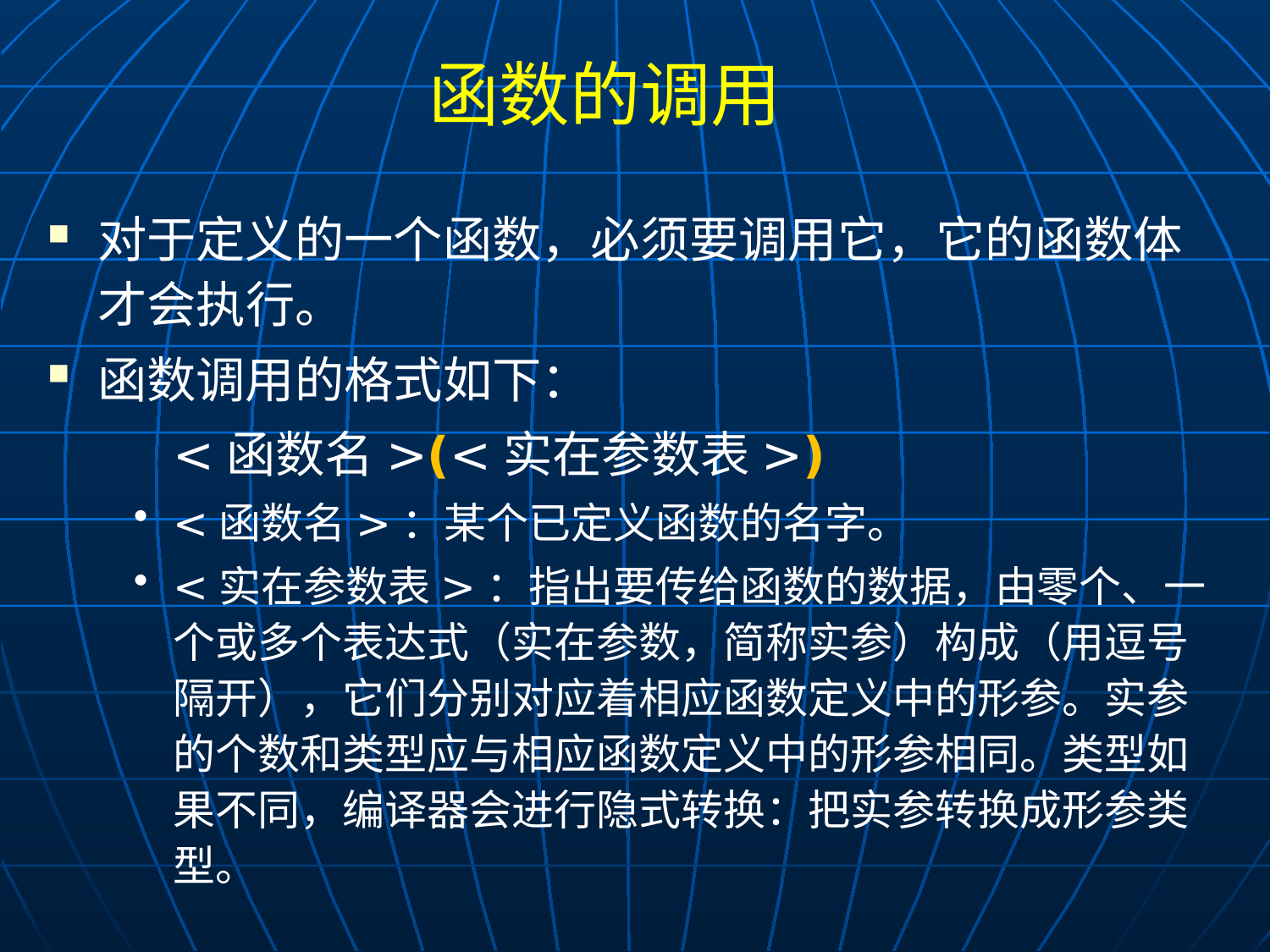

# 函数的调用
对于定义的一个函数，必须要调用它，它的函数体才会执行。
函数调用的格式如下：
	<函数名>(<实在参数表>)
<函数名>：某个已定义函数的名字。
<实在参数表>：指出要传给函数的数据，由零个、一个或多个表达式（实在参数，简称实参）构成（用逗号隔开），它们分别对应着相应函数定义中的形参。实参的个数和类型应与相应函数定义中的形参相同。类型如果不同，编译器会进行隐式转换：把实参转换成形参类型。